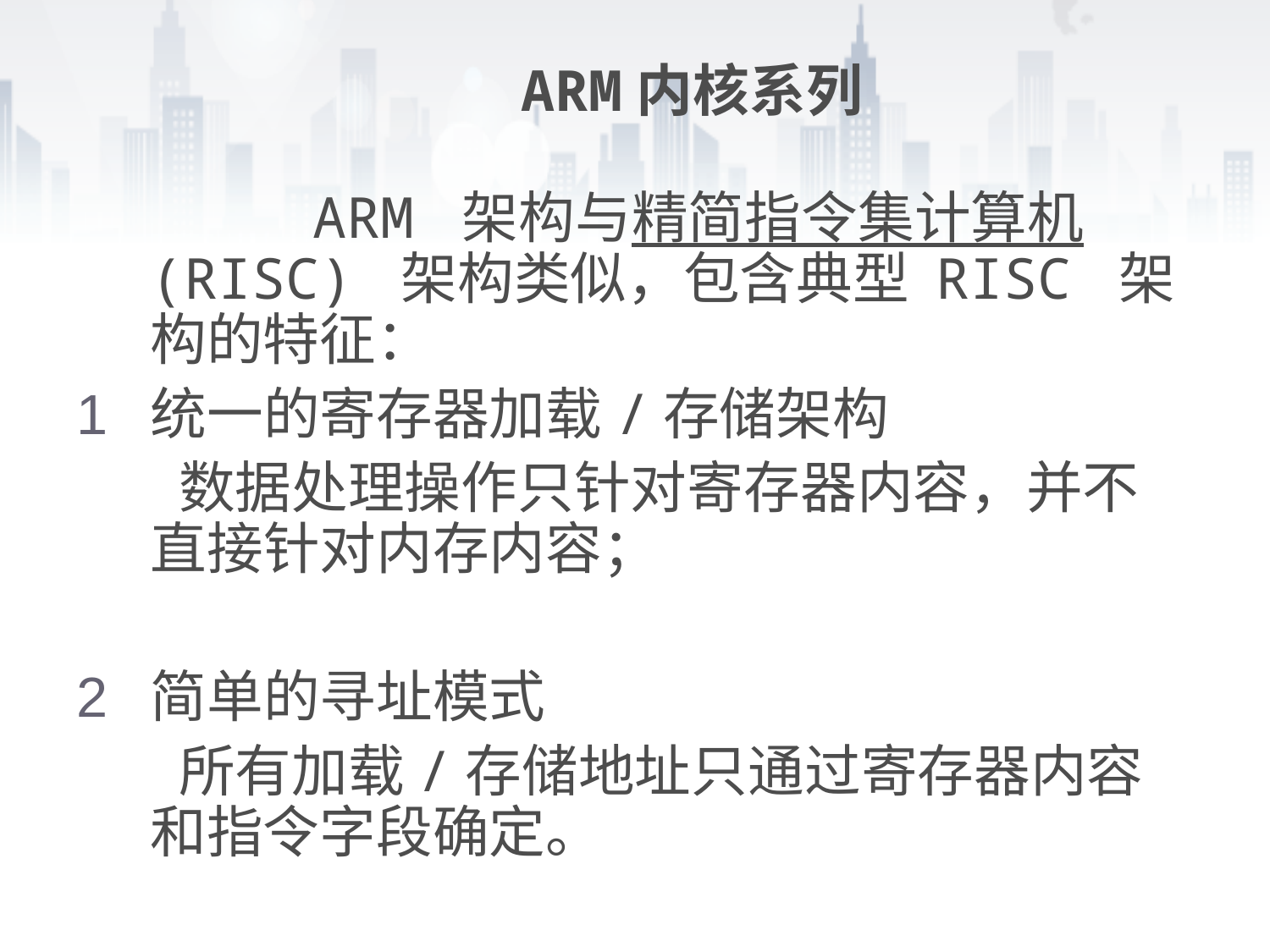

ARM内核系列

       ARM 架构与精简指令集计算机 (RISC) 架构类似，包含典型 RISC 架构的特征：
统一的寄存器加载/存储架构
       数据处理操作只针对寄存器内容，并不直接针对内存内容；

简单的寻址模式
       所有加载/存储地址只通过寄存器内容和指令字段确定。